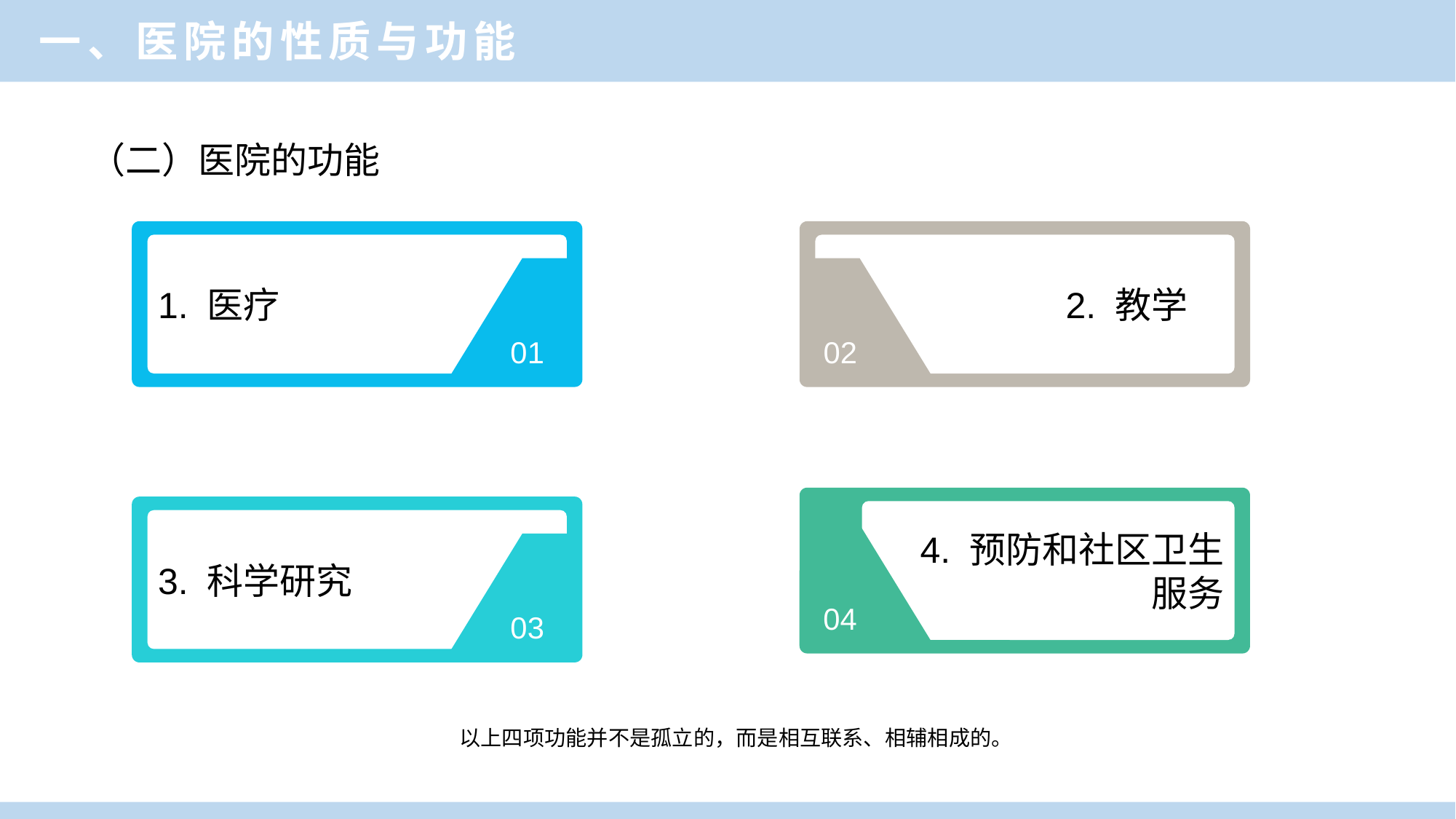

一、医院的性质与功能
（二）医院的功能

1. 医疗
2. 教学
01
02

4. 预防和社区卫生服务
3. 科学研究
04
03
以上四项功能并不是孤立的，而是相互联系、相辅相成的。